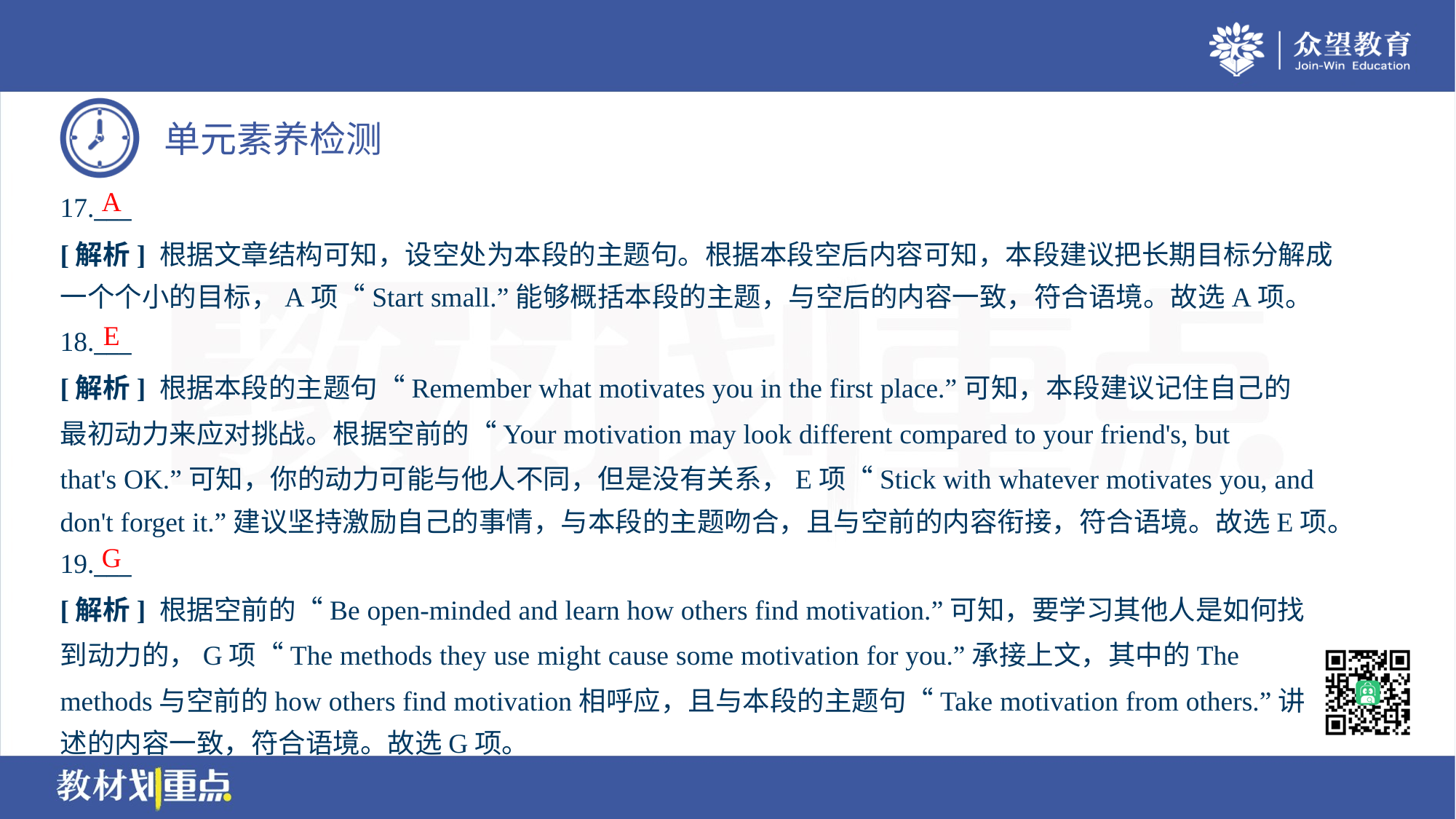

A
17.___
[解析] 根据文章结构可知，设空处为本段的主题句。根据本段空后内容可知，本段建议把长期目标分解成
一个个小的目标，A项“Start small.”能够概括本段的主题，与空后的内容一致，符合语境。故选A项。
E
18.___
[解析] 根据本段的主题句“Remember what motivates you in the first place.”可知，本段建议记住自己的
最初动力来应对挑战。根据空前的“Your motivation may look different compared to your friend's, but
that's OK.”可知，你的动力可能与他人不同，但是没有关系，E项“Stick with whatever motivates you, and
don't forget it.”建议坚持激励自己的事情，与本段的主题吻合，且与空前的内容衔接，符合语境。故选E项。
G
19.___
[解析] 根据空前的“Be open-minded and learn how others find motivation.”可知，要学习其他人是如何找
到动力的，G项“The methods they use might cause some motivation for you.”承接上文，其中的The
methods与空前的how others find motivation相呼应，且与本段的主题句“Take motivation from others.”讲
述的内容一致，符合语境。故选G项。